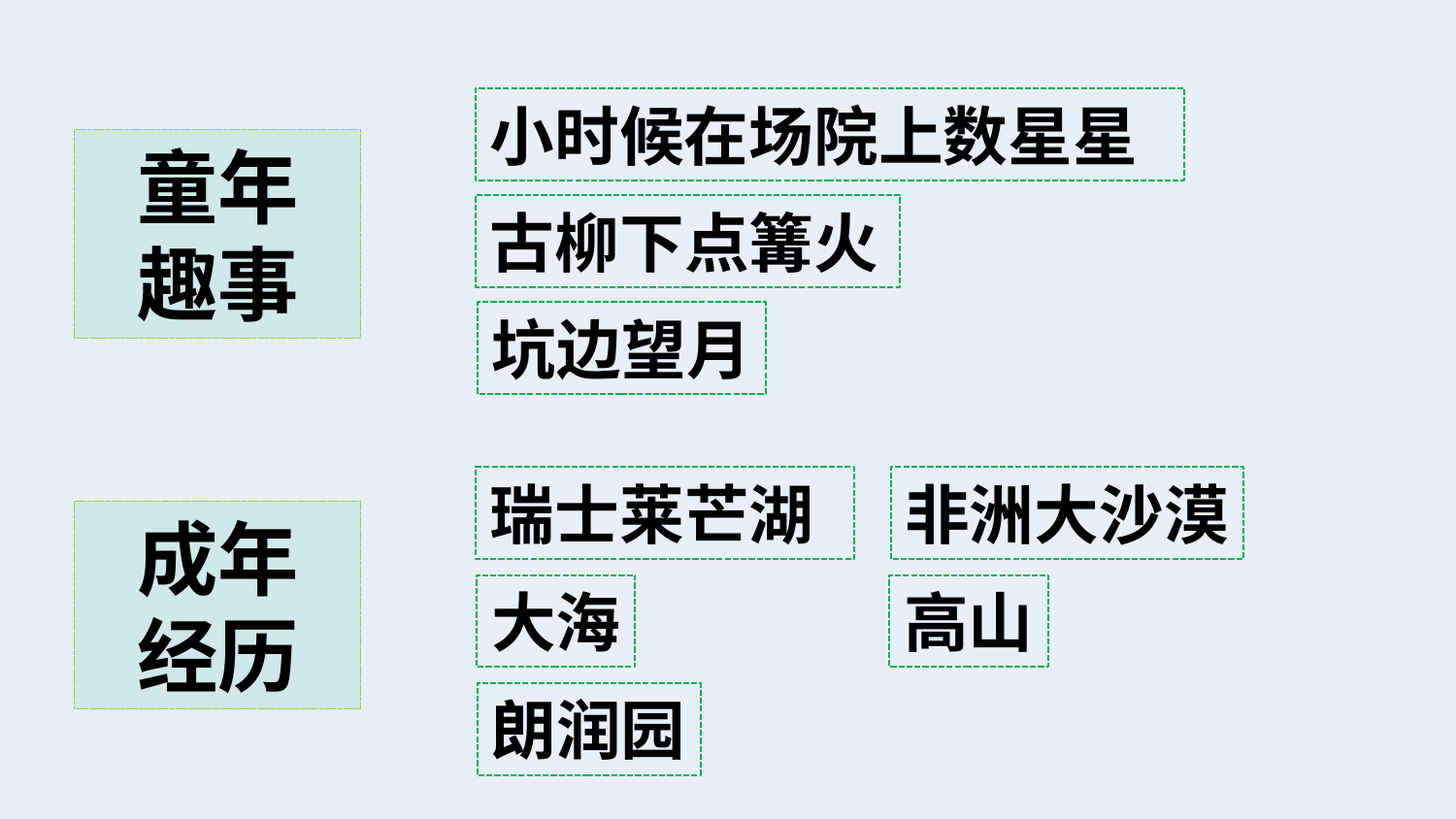

小时候在场院上数星星
童年
趣事
古柳下点篝火
坑边望月
瑞士莱芒湖
非洲大沙漠
成年
经历
大海
高山
朗润园